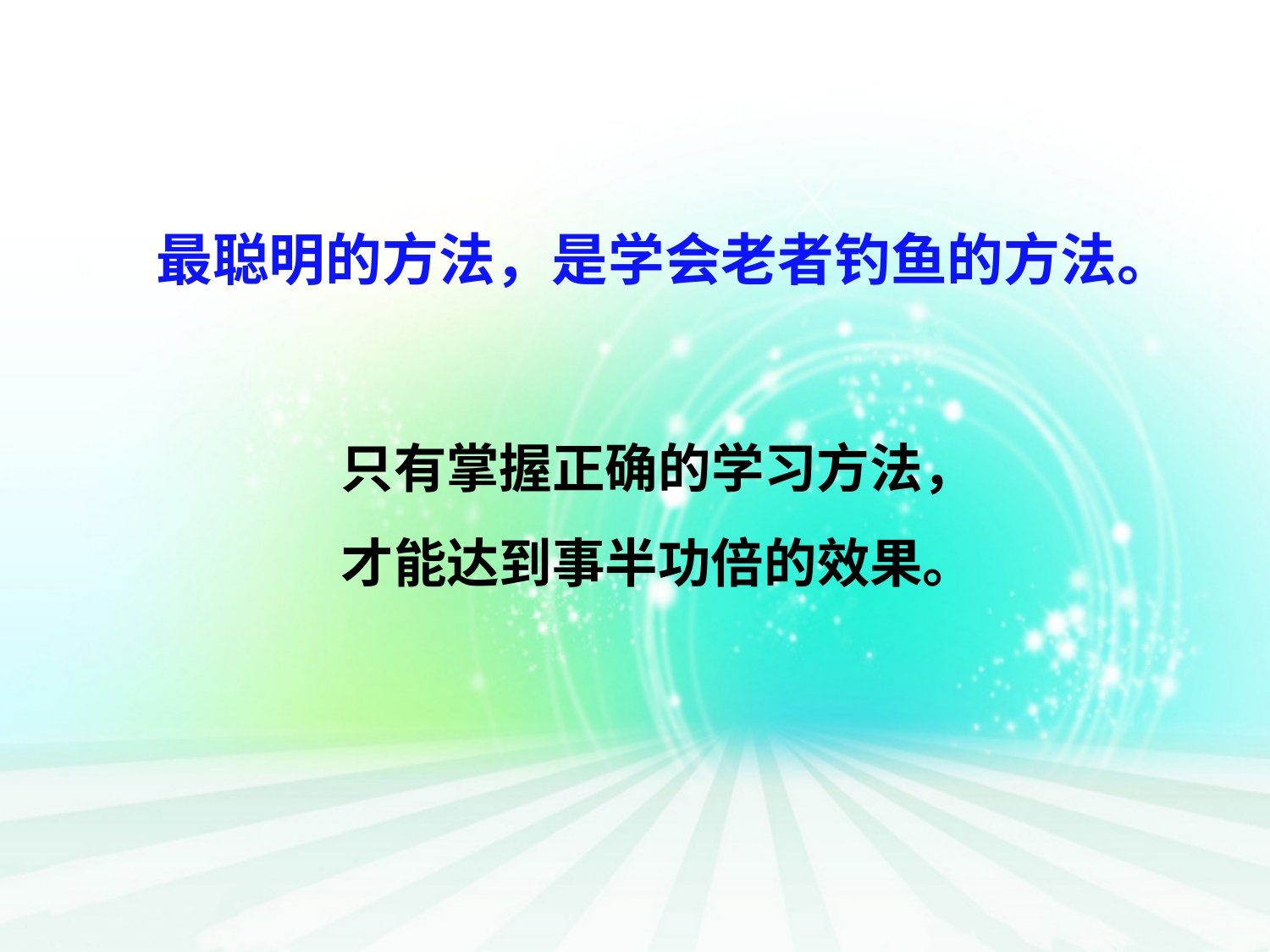

最聪明的方法，是学会老者钓鱼的方法。
只有掌握正确的学习方法，
才能达到事半功倍的效果。